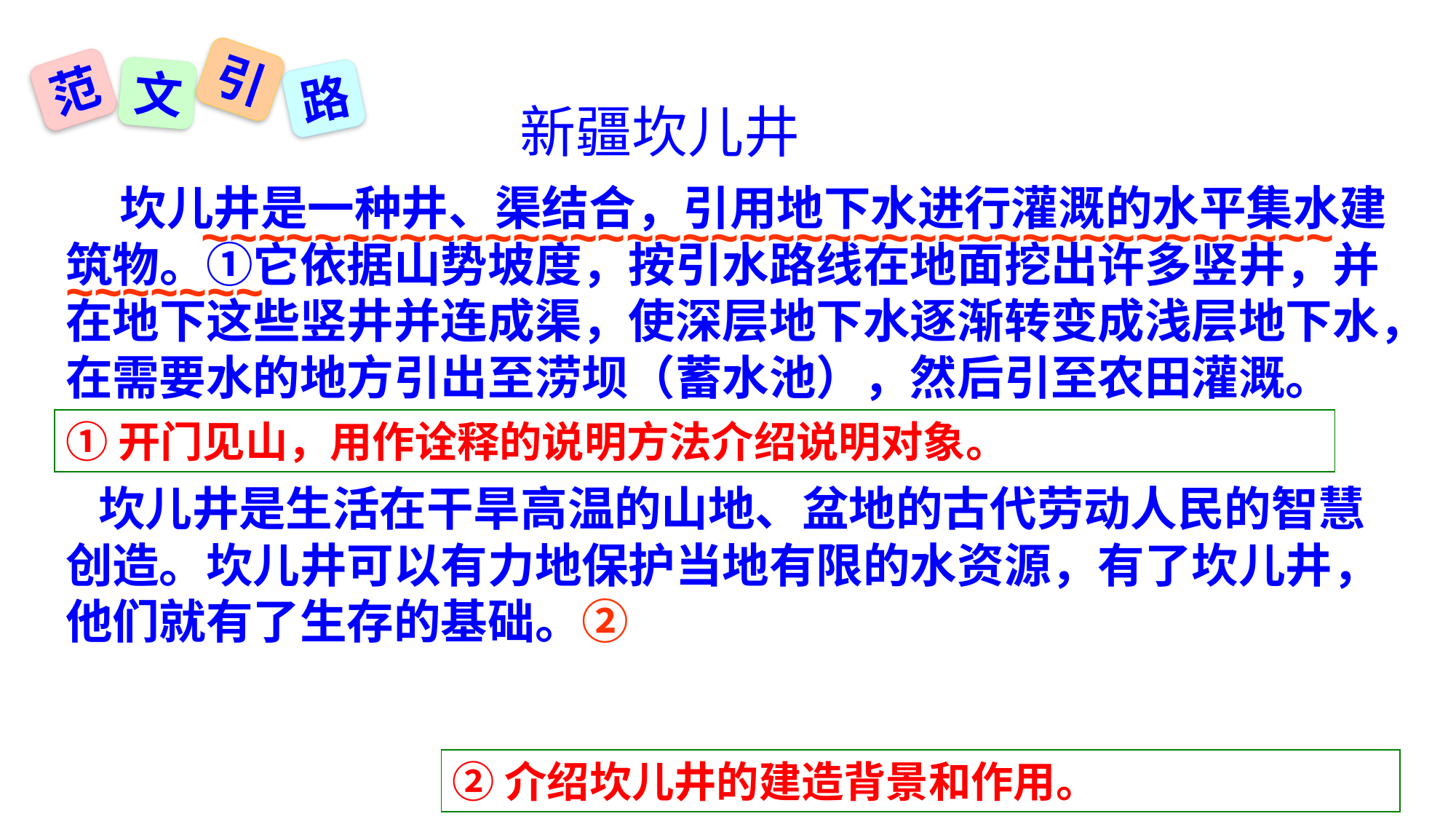

引
范
文
路
新疆坎儿井
    坎儿井是一种井、渠结合，引用地下水进行灌溉的水平集水建筑物。①它依据山势坡度，按引水路线在地面挖出许多竖井，并在地下这些竖井并连成渠，使深层地下水逐渐转变成浅层地下水，在需要水的地方引出至涝坝（蓄水池），然后引至农田灌溉。

  坎儿井是生活在干旱高温的山地、盆地的古代劳动人民的智慧创造。坎儿井可以有力地保护当地有限的水资源，有了坎儿井，他们就有了生存的基础。②
~~~~~~~~~~~~~~~~~~~~~~~~~~~~~~~~~~~~~~~~
~~~~~~~
①开门见山，用作诠释的说明方法介绍说明对象。
②介绍坎儿井的建造背景和作用。